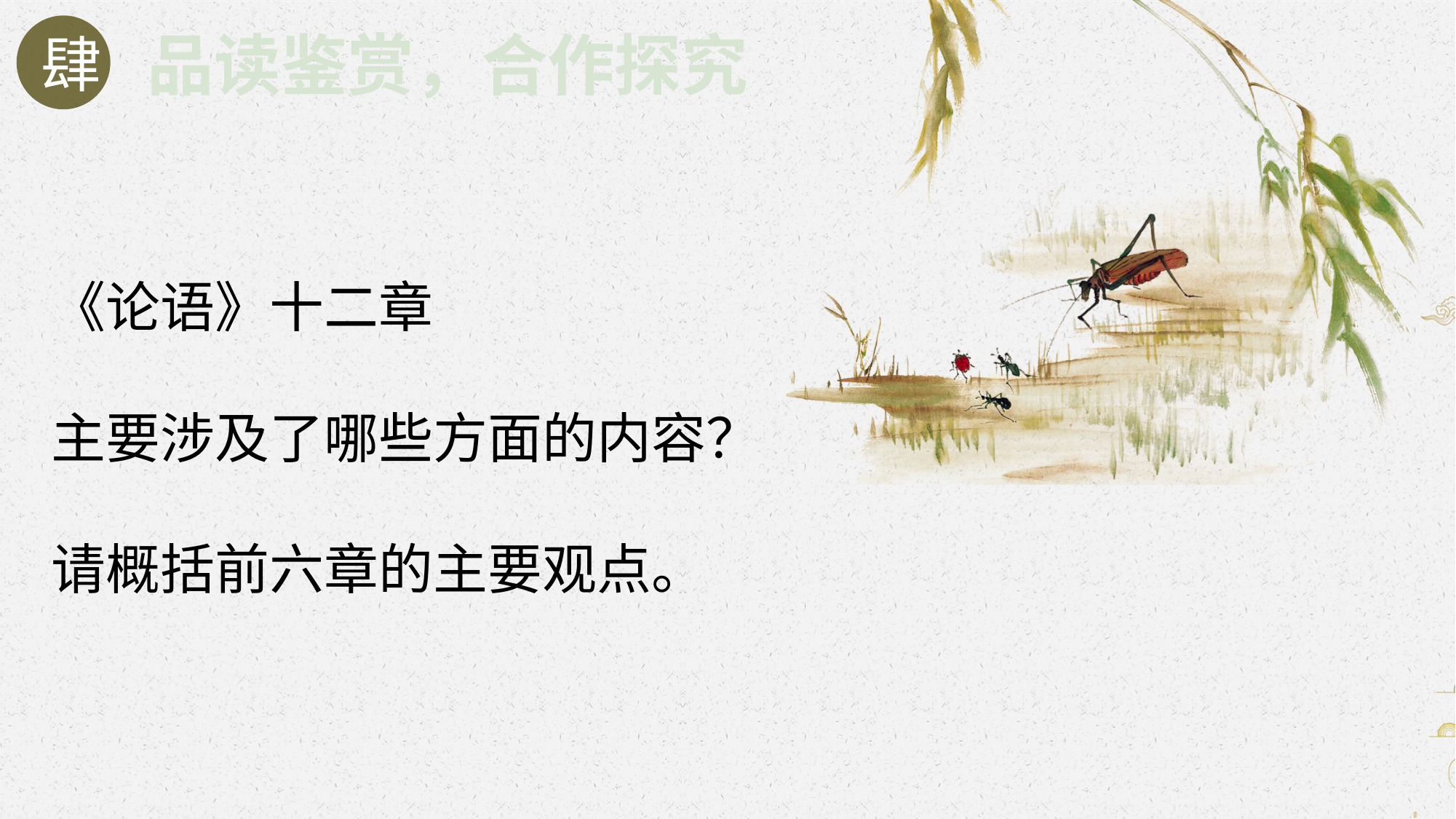

肆
品读鉴赏，合作探究
《论语》十二章

主要涉及了哪些方面的内容？

请概括前六章的主要观点。